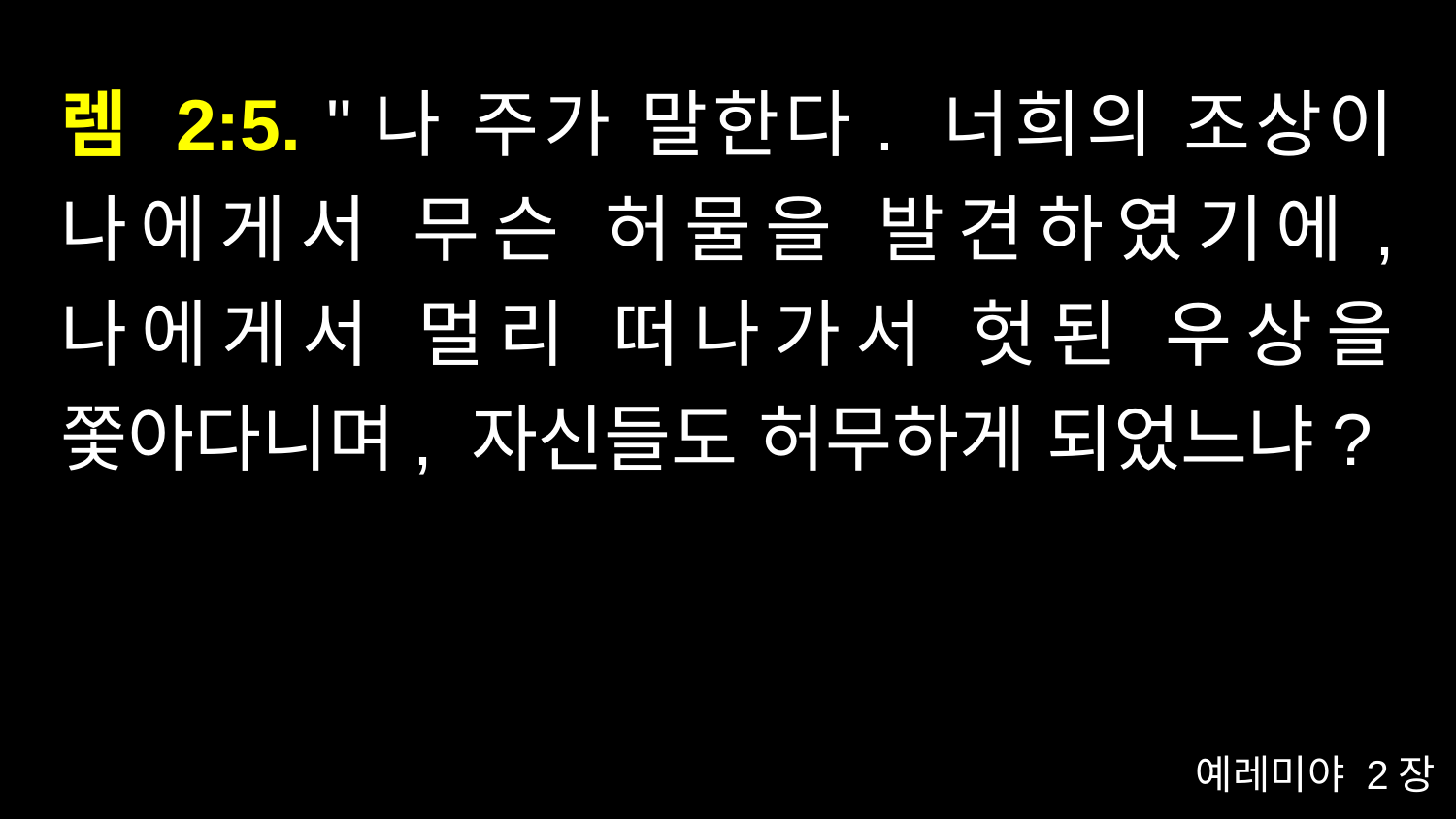

# 렘 2:5. "나 주가 말한다. 너희의 조상이 나에게서 무슨 허물을 발견하였기에, 나에게서 멀리 떠나가서 헛된 우상을 쫓아다니며, 자신들도 허무하게 되었느냐?
예레미야 2장